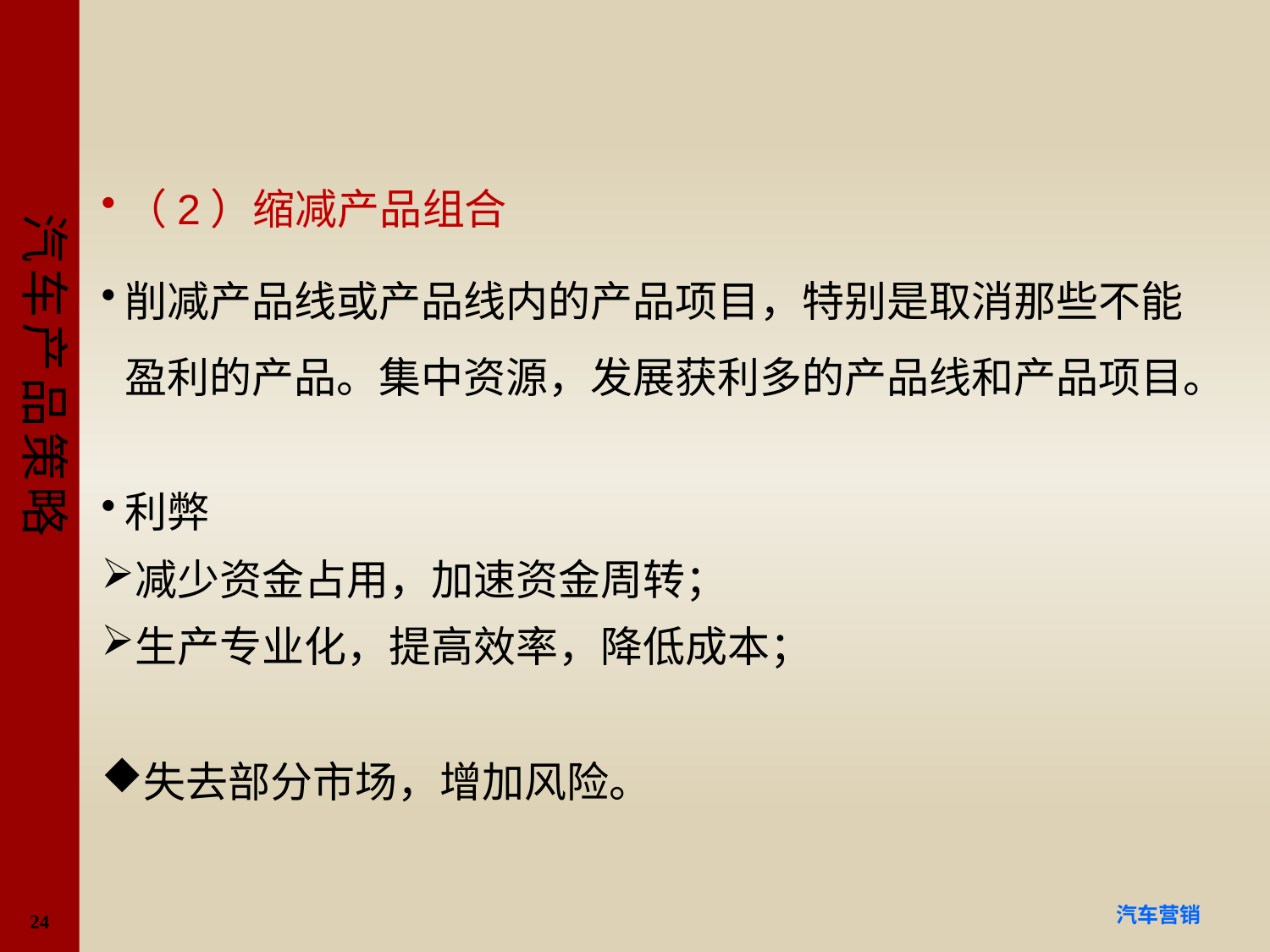

#
（2）缩减产品组合
削减产品线或产品线内的产品项目，特别是取消那些不能盈利的产品。集中资源，发展获利多的产品线和产品项目。

利弊
减少资金占用，加速资金周转；
生产专业化，提高效率，降低成本；

失去部分市场，增加风险。

24